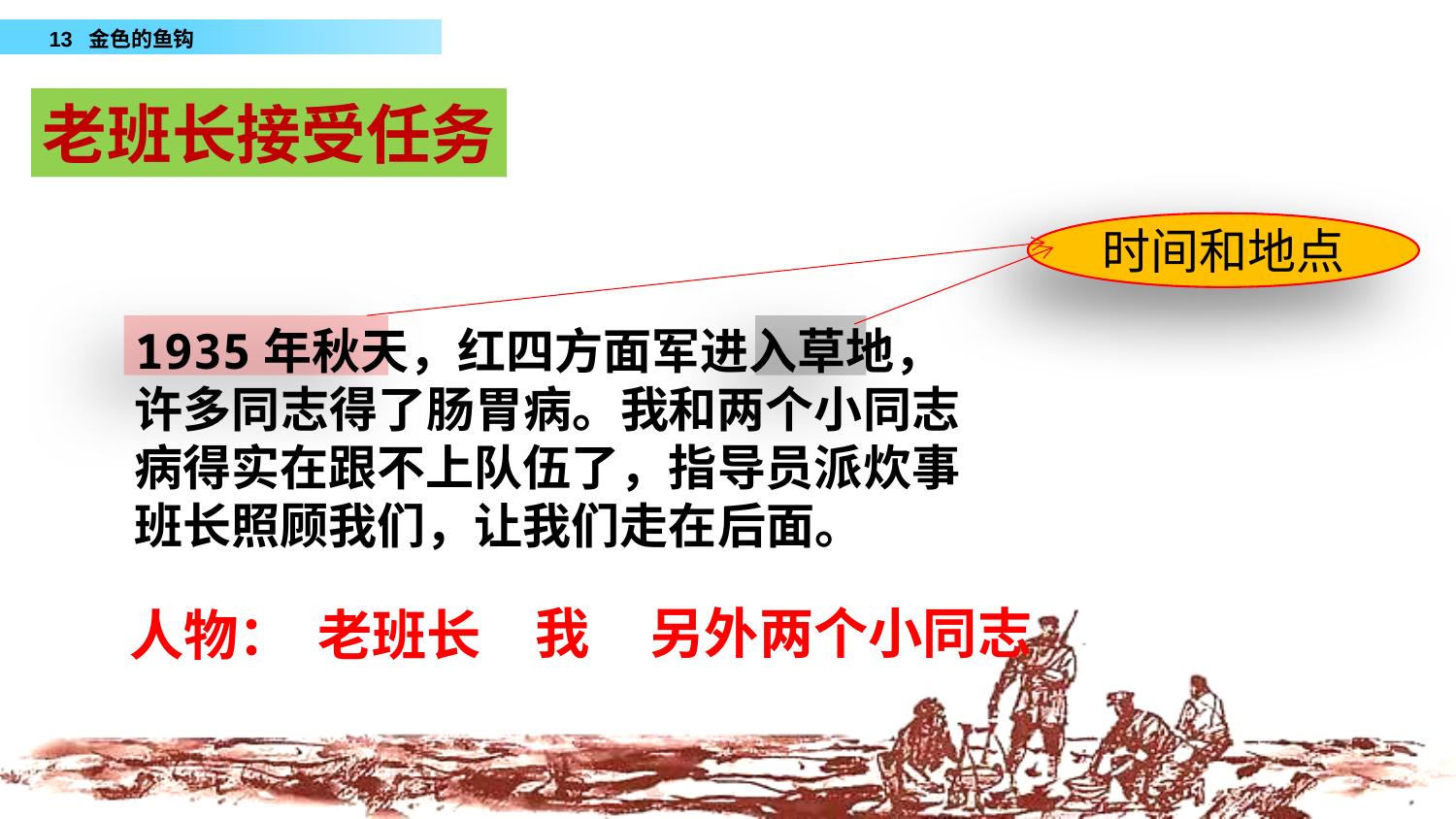

老班长接受任务
时间和地点

1935年秋天，红四方面军进入草地，许多同志得了肠胃病。我和两个小同志病得实在跟不上队伍了，指导员派炊事班长照顾我们，让我们走在后面。
 我
 另外两个小同志
 人物：
老班长